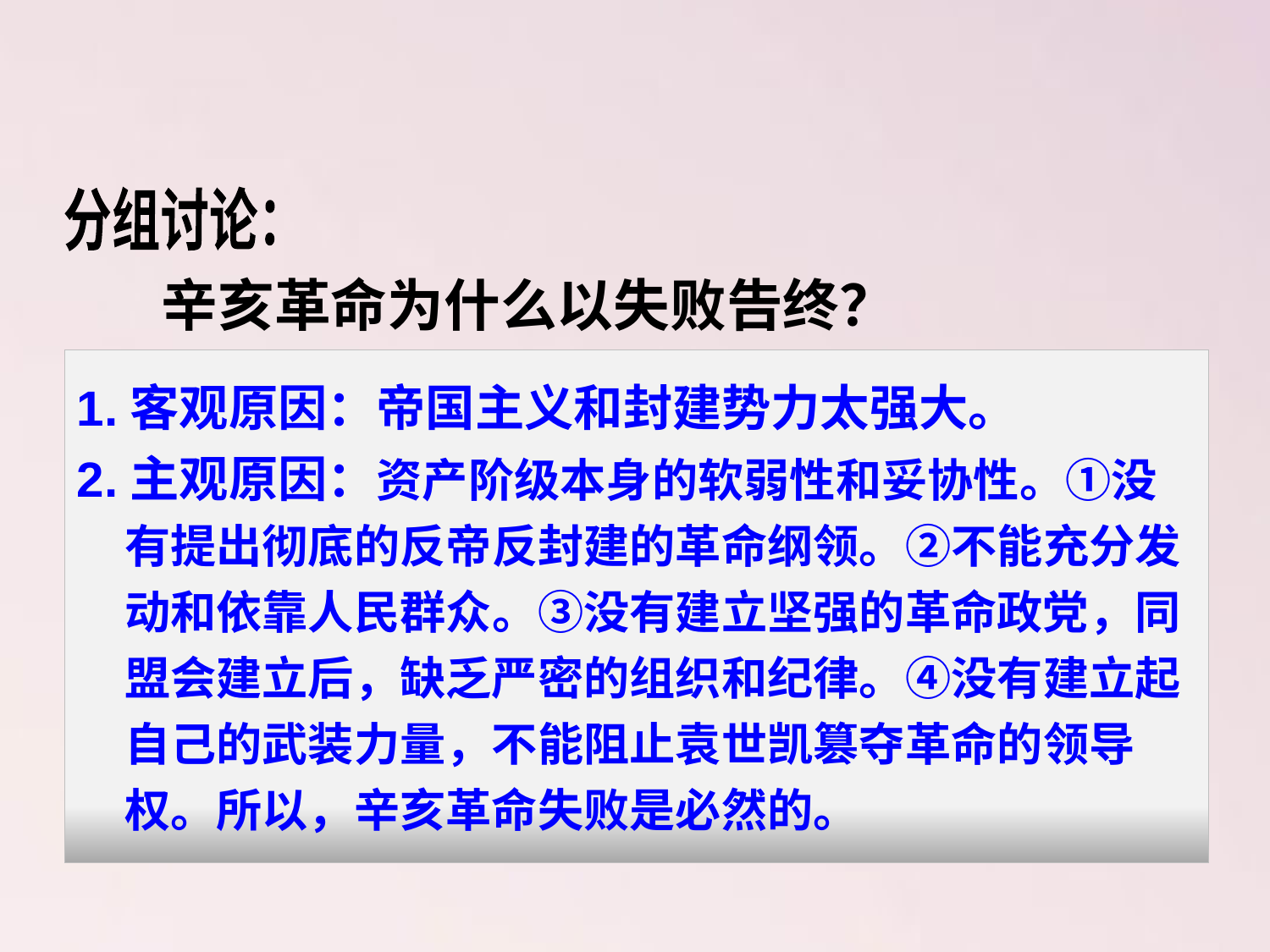

分组讨论：
    辛亥革命为什么以失败告终？

1.客观原因：帝国主义和封建势力太强大。
2.主观原因：资产阶级本身的软弱性和妥协性。①没有提出彻底的反帝反封建的革命纲领。②不能充分发动和依靠人民群众。③没有建立坚强的革命政党，同盟会建立后，缺乏严密的组织和纪律。④没有建立起自己的武装力量，不能阻止袁世凯篡夺革命的领导权。所以，辛亥革命失败是必然的。